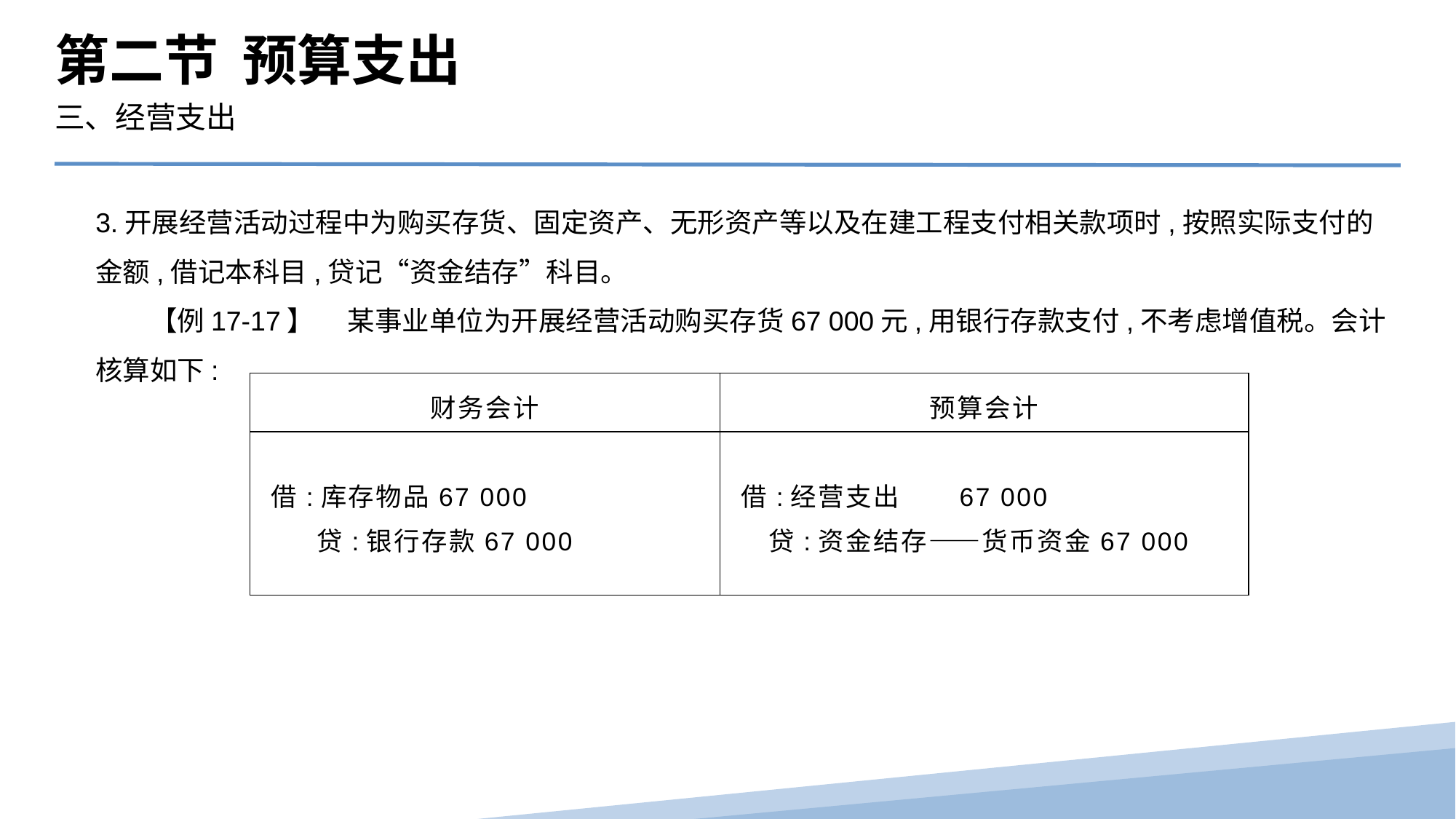

第二节  预算支出
三、经营支出
3.开展经营活动过程中为购买存货、固定资产、无形资产等以及在建工程支付相关款项时,按照实际支付的金额,借记本科目,贷记“资金结存”科目。
　　【例17-17】　 某事业单位为开展经营活动购买存货67 000元,用银行存款支付,不考虑增值税。会计核算如下:
| 财务会计 | 预算会计 |
| --- | --- |
| 借:库存物品67 000 贷:银行存款67 000 | 借:经营支出 67 000 贷:资金结存——货币资金67 000 |